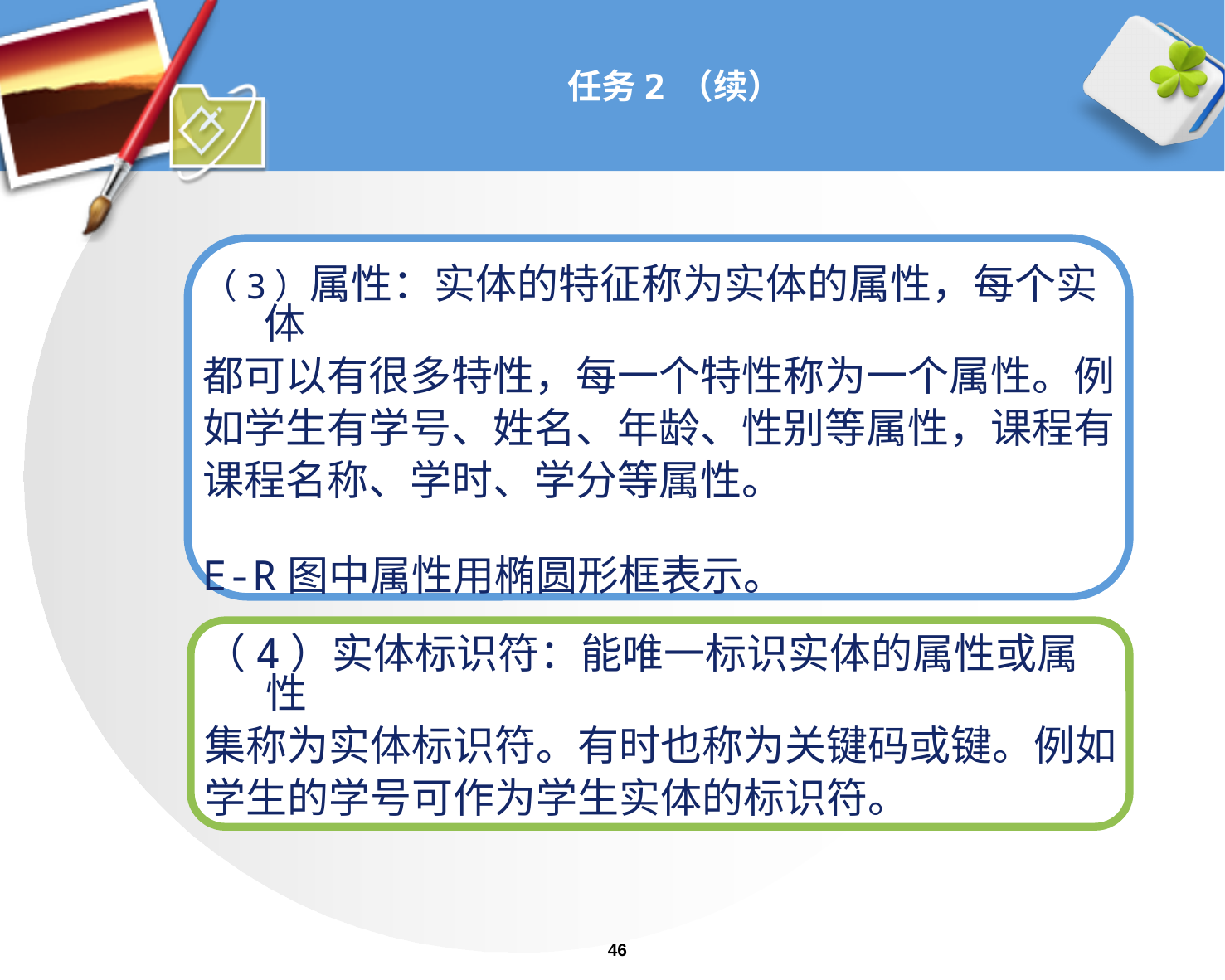

# 任务2 （续）

（3）属性：实体的特征称为实体的属性，每个实体
都可以有很多特性，每一个特性称为一个属性。例
如学生有学号、姓名、年龄、性别等属性，课程有
课程名称、学时、学分等属性。

E-R图中属性用椭圆形框表示。

（4）实体标识符：能唯一标识实体的属性或属性
集称为实体标识符。有时也称为关键码或键。例如
学生的学号可作为学生实体的标识符。

46